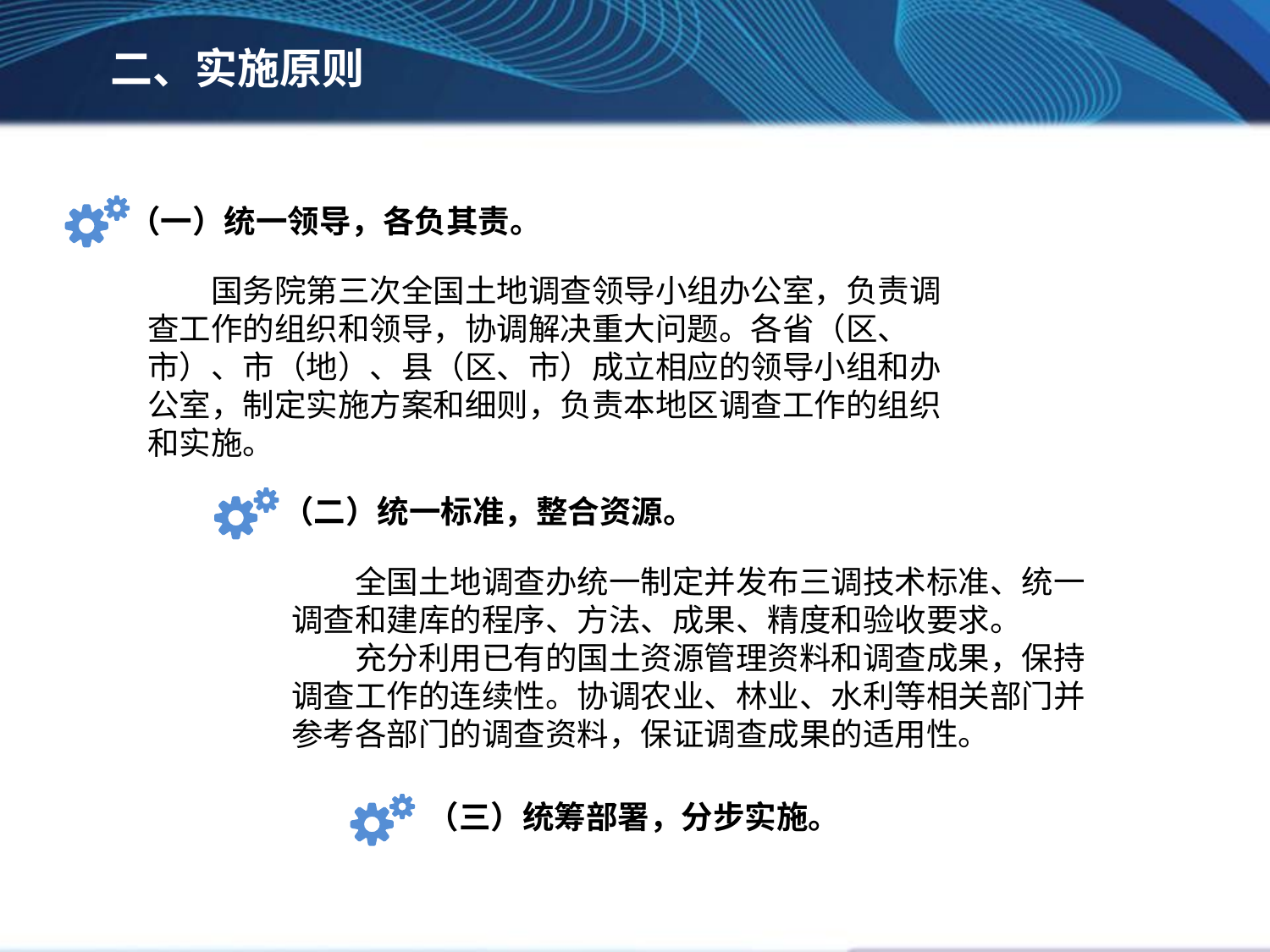

二、实施原则

（一）统一领导，各负其责。
国务院第三次全国土地调查领导小组办公室，负责调查工作的组织和领导，协调解决重大问题。各省（区、市）、市（地）、县（区、市）成立相应的领导小组和办公室，制定实施方案和细则，负责本地区调查工作的组织和实施。
（二）统一标准，整合资源。

全国土地调查办统一制定并发布三调技术标准、统一调查和建库的程序、方法、成果、精度和验收要求。
充分利用已有的国土资源管理资料和调查成果，保持调查工作的连续性。协调农业、林业、水利等相关部门并参考各部门的调查资料，保证调查成果的适用性。
（三）统筹部署，分步实施。